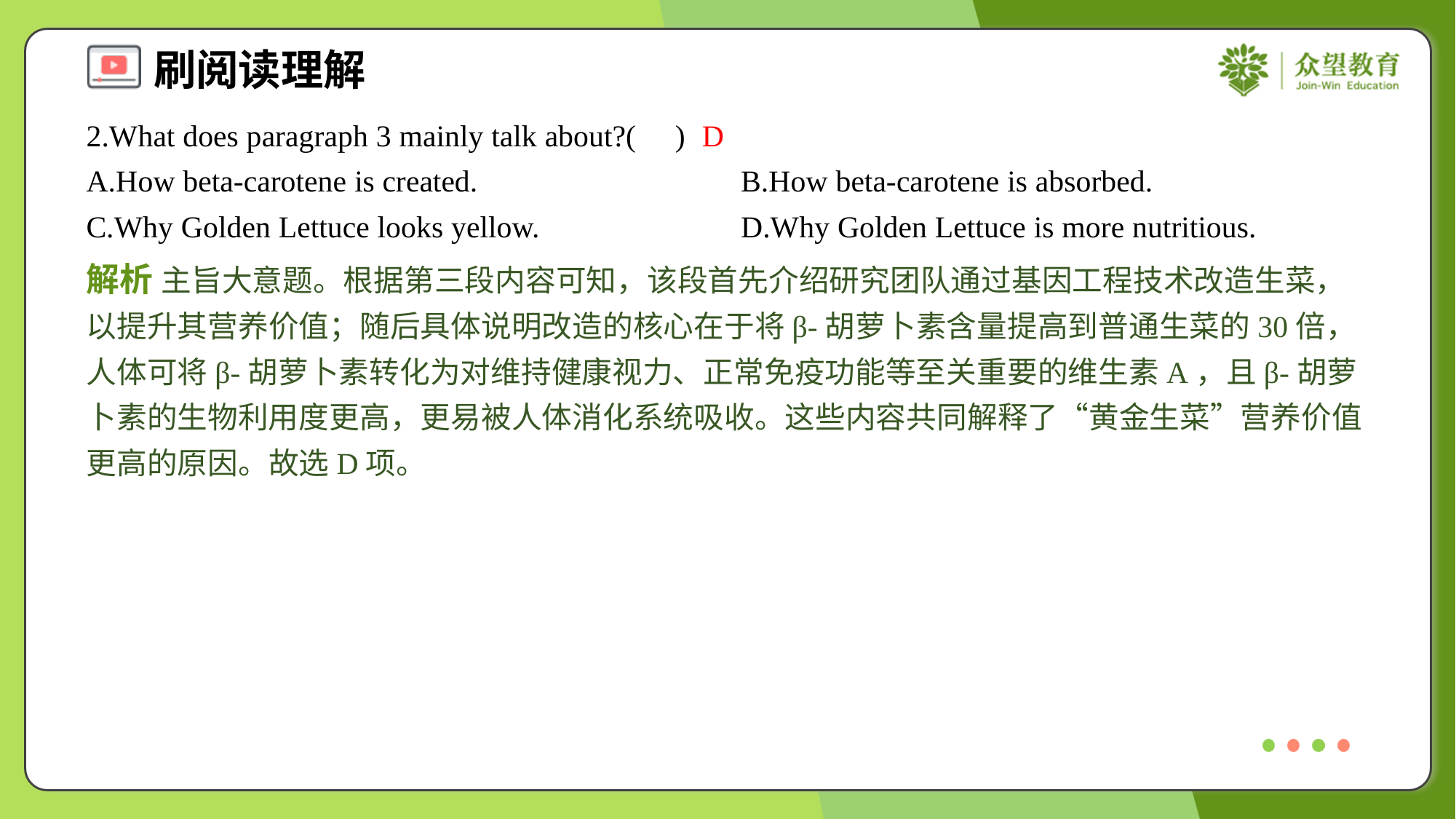

2.What does paragraph 3 mainly talk about?(     )
D
A.How beta-carotene is created.	B.How beta-carotene is absorbed.
C.Why Golden Lettuce looks yellow.	D.Why Golden Lettuce is more nutritious.
解析 主旨大意题。根据第三段内容可知，该段首先介绍研究团队通过基因工程技术改造生菜，以提升其营养价值；随后具体说明改造的核心在于将β-胡萝卜素含量提高到普通生菜的30倍，人体可将β-胡萝卜素转化为对维持健康视力、正常免疫功能等至关重要的维生素A，且β-胡萝卜素的生物利用度更高，更易被人体消化系统吸收。这些内容共同解释了“黄金生菜”营养价值更高的原因。故选D项。